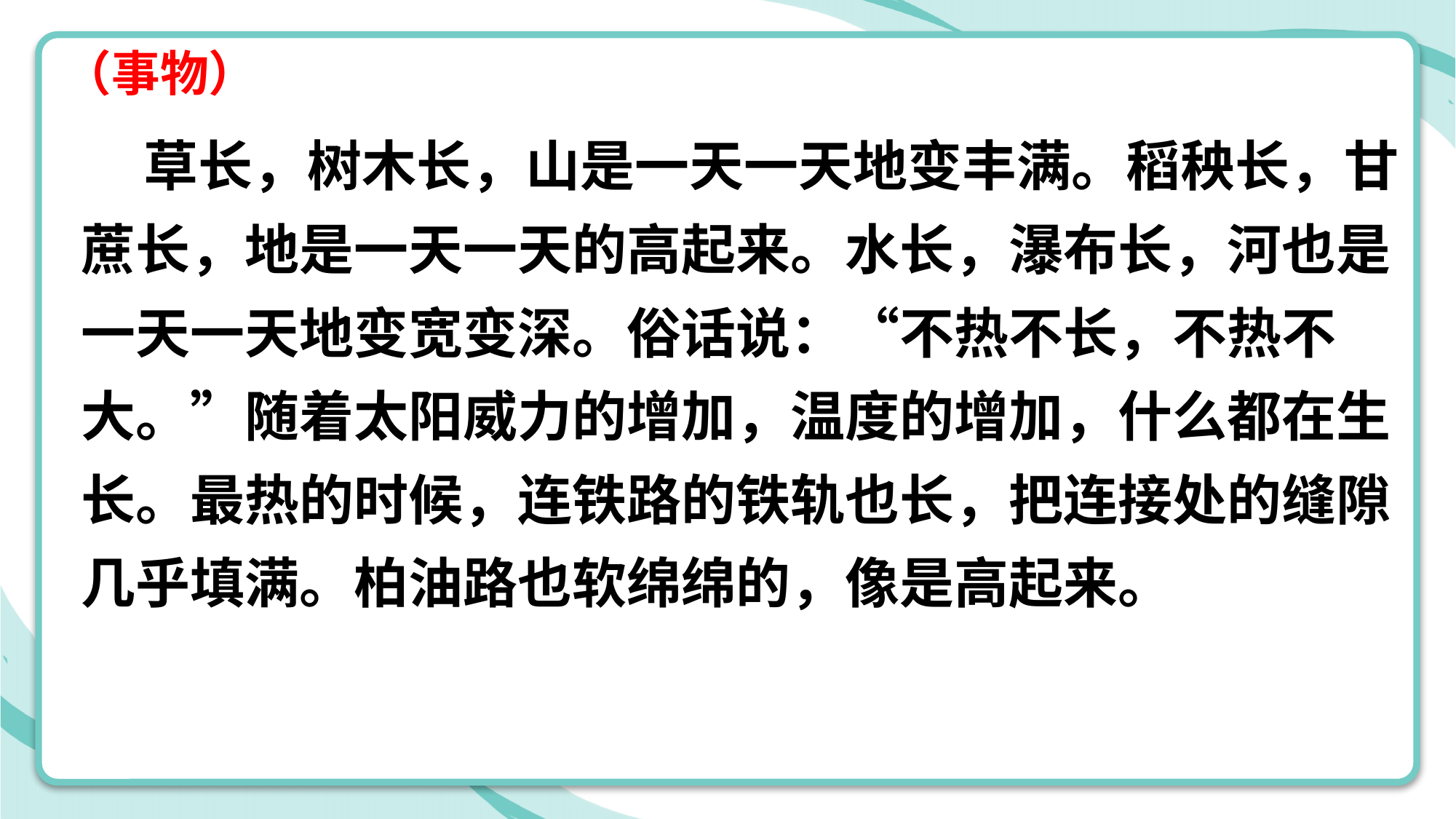

（事物）
    草长，树木长，山是一天一天地变丰满。稻秧长，甘蔗长，地是一天一天的高起来。水长，瀑布长，河也是一天一天地变宽变深。俗话说：“不热不长，不热不大。”随着太阳威力的增加，温度的增加，什么都在生长。最热的时候，连铁路的铁轨也长，把连接处的缝隙几乎填满。柏油路也软绵绵的，像是高起来。